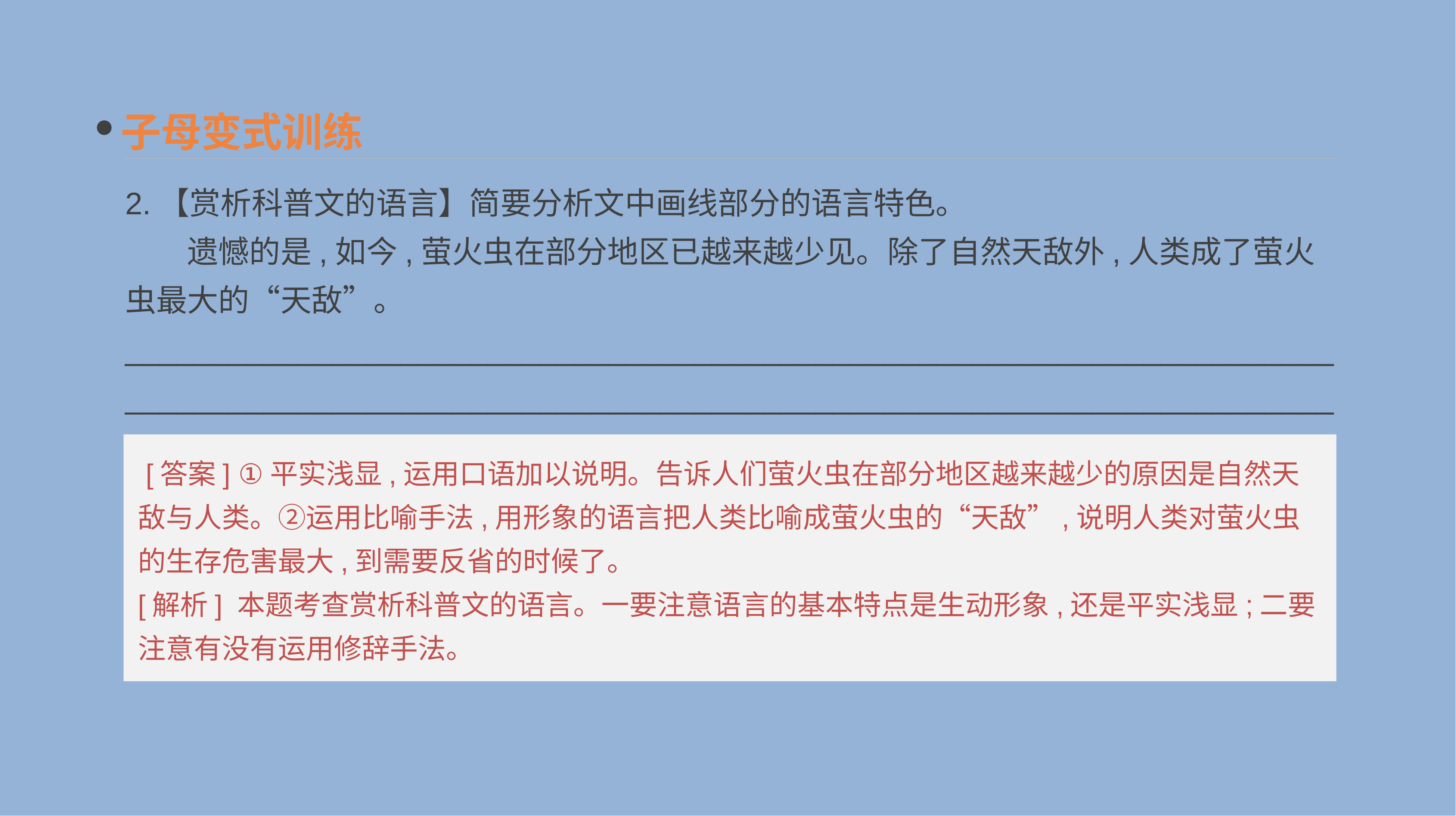

子母变式训练

2.【赏析科普文的语言】简要分析文中画线部分的语言特色。
　　遗憾的是,如今,萤火虫在部分地区已越来越少见。除了自然天敌外,人类成了萤火虫最大的“天敌”。
______________________________________________________________________________________________________________________________________________________________________________

 [答案] ①平实浅显,运用口语加以说明。告诉人们萤火虫在部分地区越来越少的原因是自然天敌与人类。②运用比喻手法,用形象的语言把人类比喻成萤火虫的“天敌”,说明人类对萤火虫的生存危害最大,到需要反省的时候了。
[解析] 本题考查赏析科普文的语言。一要注意语言的基本特点是生动形象,还是平实浅显;二要注意有没有运用修辞手法。